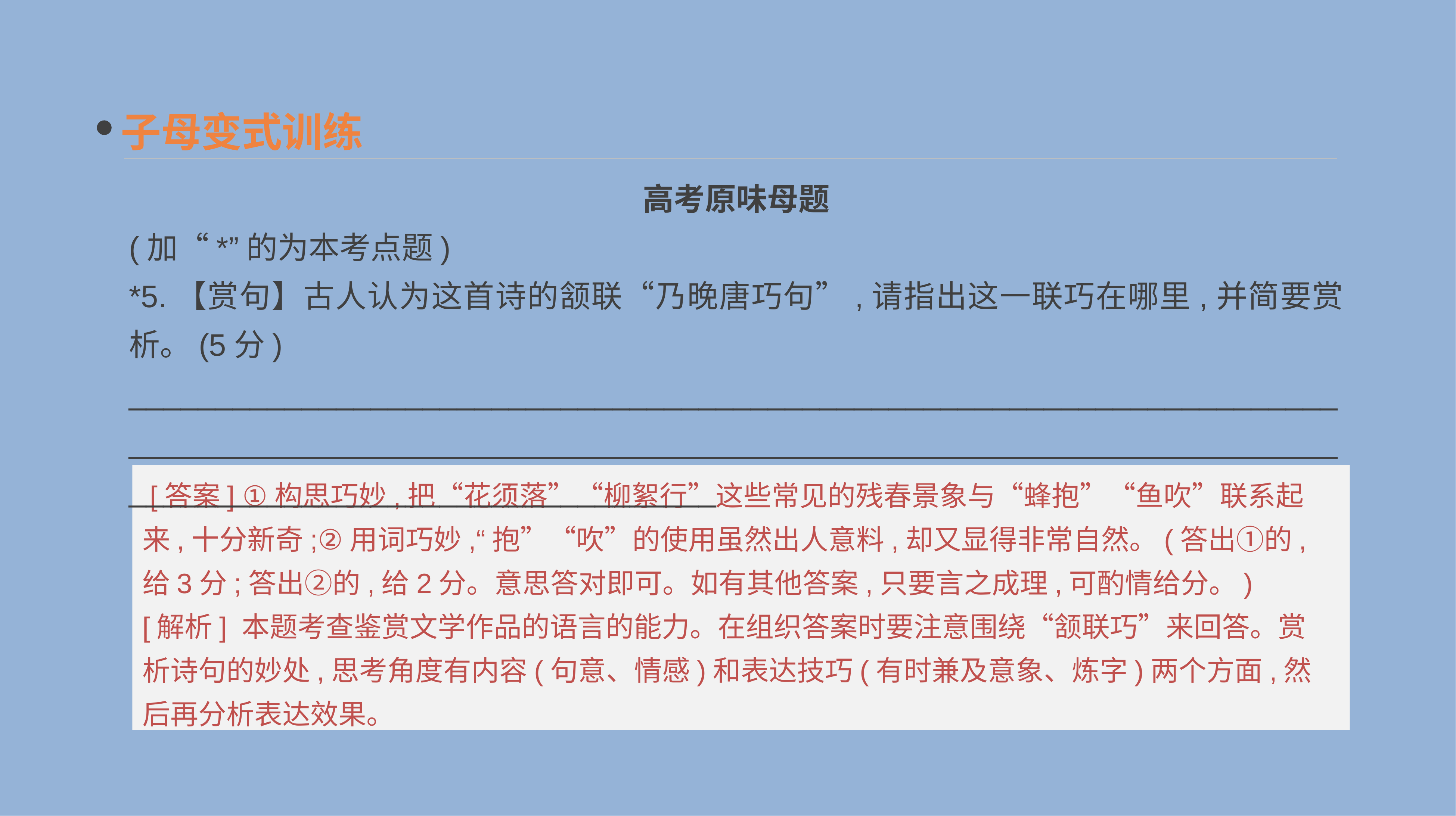

子母变式训练

　高考原味母题
(加“*”的为本考点题)
*5.【赏句】古人认为这首诗的颔联“乃晚唐巧句”,请指出这一联巧在哪里,并简要赏析。(5分)
______________________________________________________________________________________________________________________________________________________________________________

 [答案] ①构思巧妙,把“花须落”“柳絮行”这些常见的残春景象与“蜂抱”“鱼吹”联系起来,十分新奇;②用词巧妙,“抱”“吹”的使用虽然出人意料,却又显得非常自然。(答出①的,给3分;答出②的,给2分。意思答对即可。如有其他答案,只要言之成理,可酌情给分。)
[解析] 本题考查鉴赏文学作品的语言的能力。在组织答案时要注意围绕“颔联巧”来回答。赏析诗句的妙处,思考角度有内容(句意、情感)和表达技巧(有时兼及意象、炼字)两个方面,然后再分析表达效果。